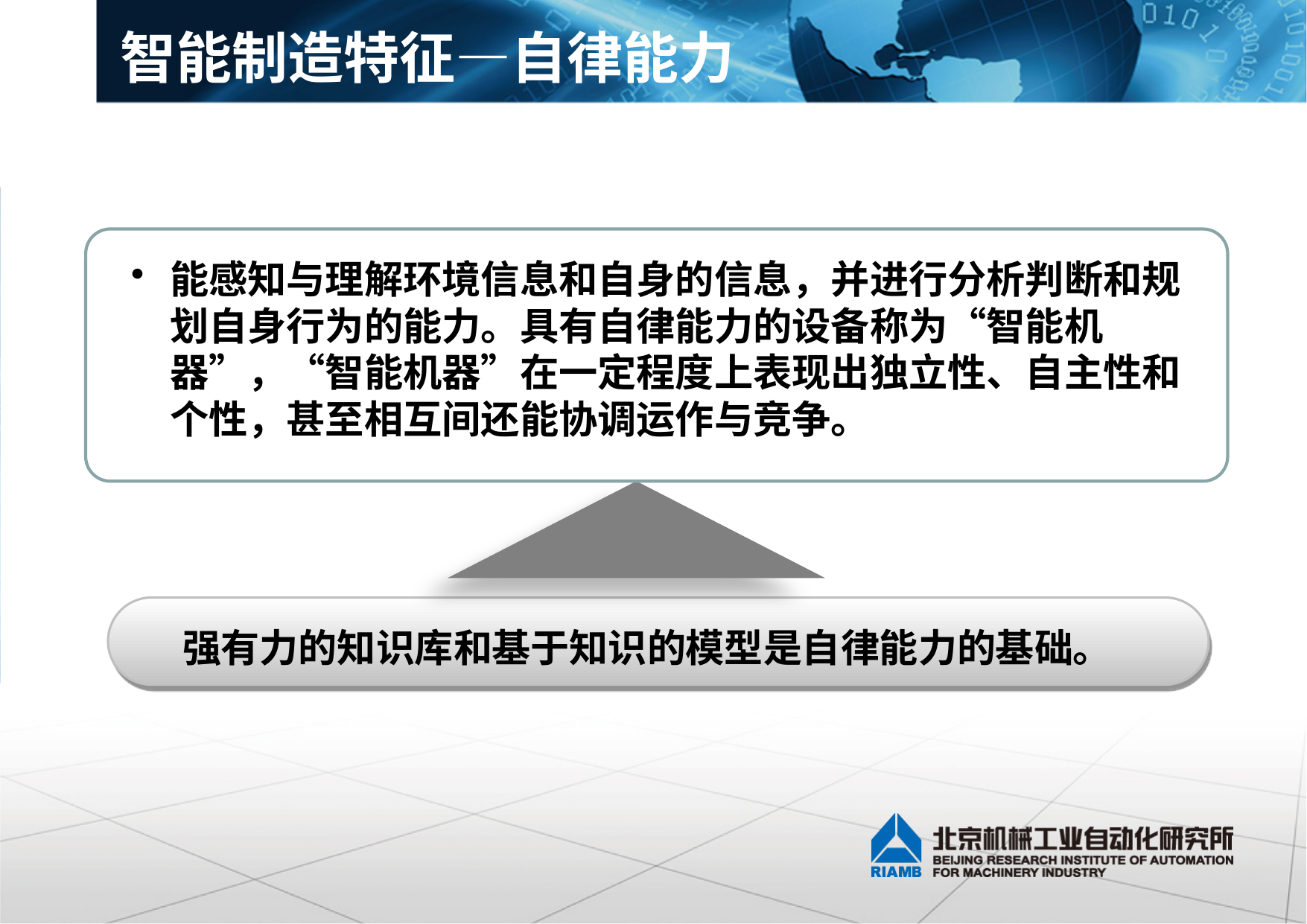

# 智能制造特征—自律能力

能感知与理解环境信息和自身的信息，并进行分析判断和规划自身行为的能力。具有自律能力的设备称为“智能机器”，“智能机器”在一定程度上表现出独立性、自主性和个性，甚至相互间还能协调运作与竞争。

强有力的知识库和基于知识的模型是自律能力的基础。